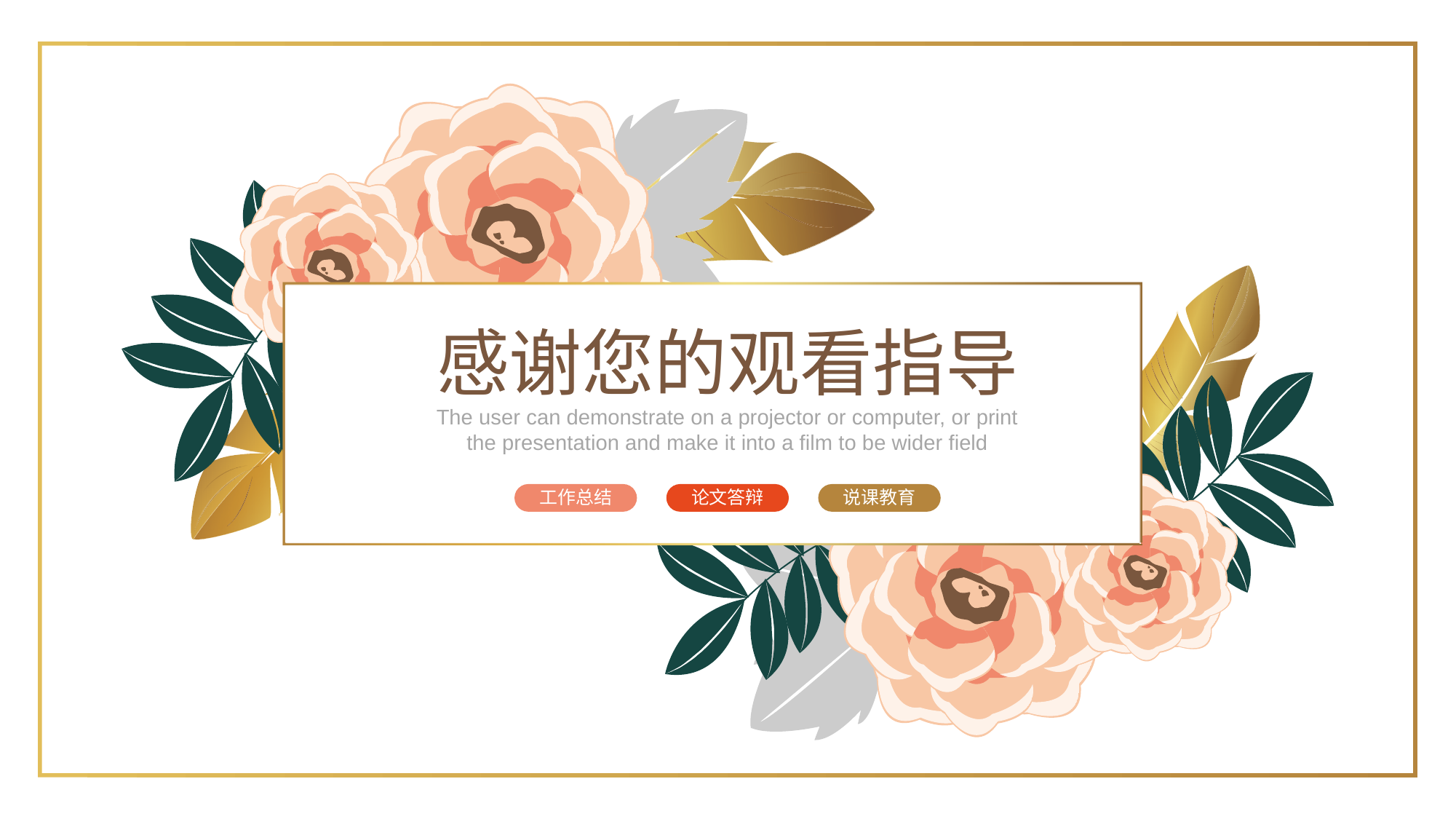

感谢您的观看指导
The user can demonstrate on a projector or computer, or print the presentation and make it into a film to be wider field
工作总结

论文答辩

说课教育